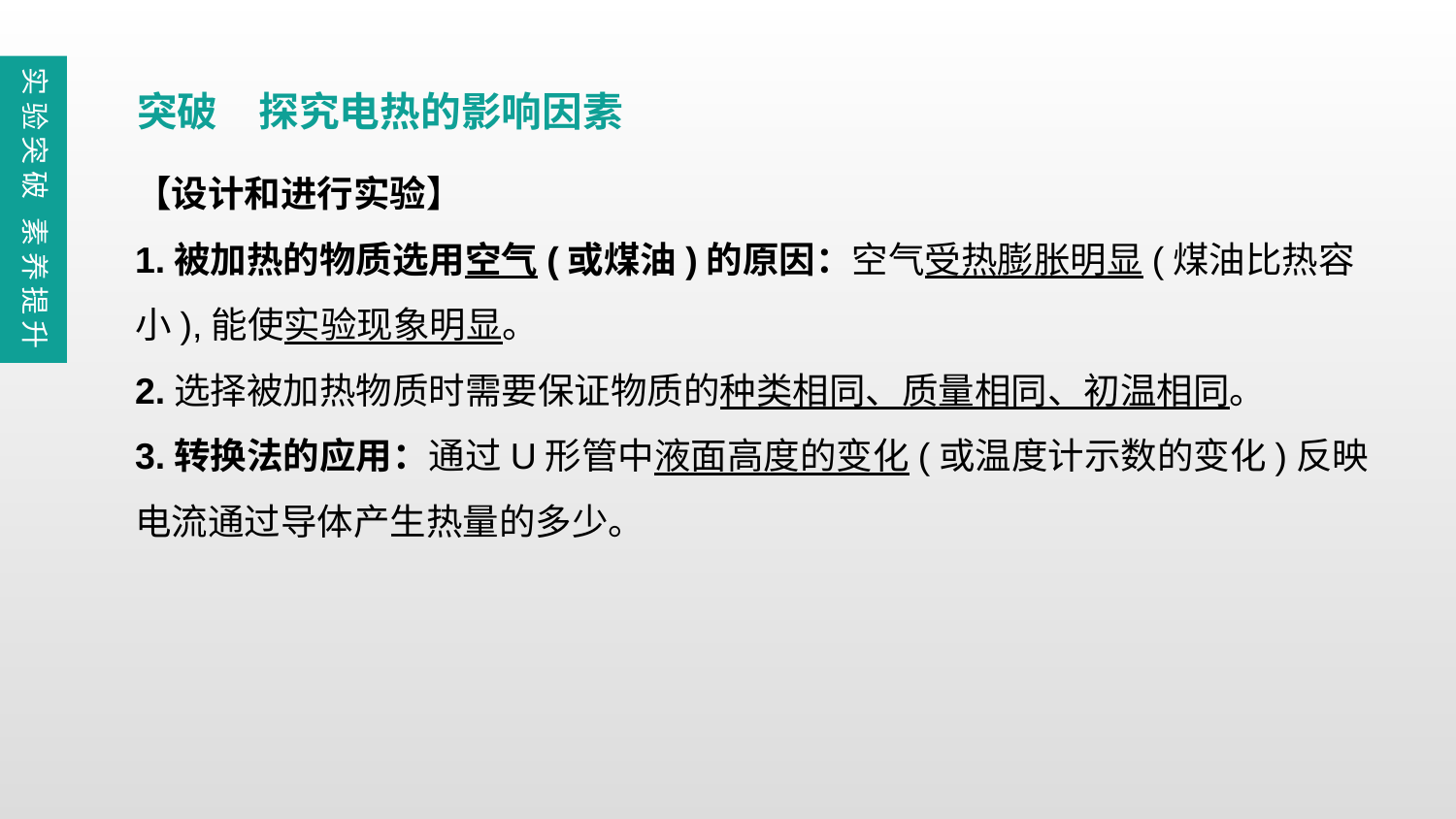

实验突破 素养提升
突破　探究电热的影响因素
【设计和进行实验】
1.被加热的物质选用空气(或煤油)的原因：空气受热膨胀明显(煤油比热容小),能使实验现象明显。
2.选择被加热物质时需要保证物质的种类相同、质量相同、初温相同。
3.转换法的应用：通过U形管中液面高度的变化(或温度计示数的变化)反映电流通过导体产生热量的多少。